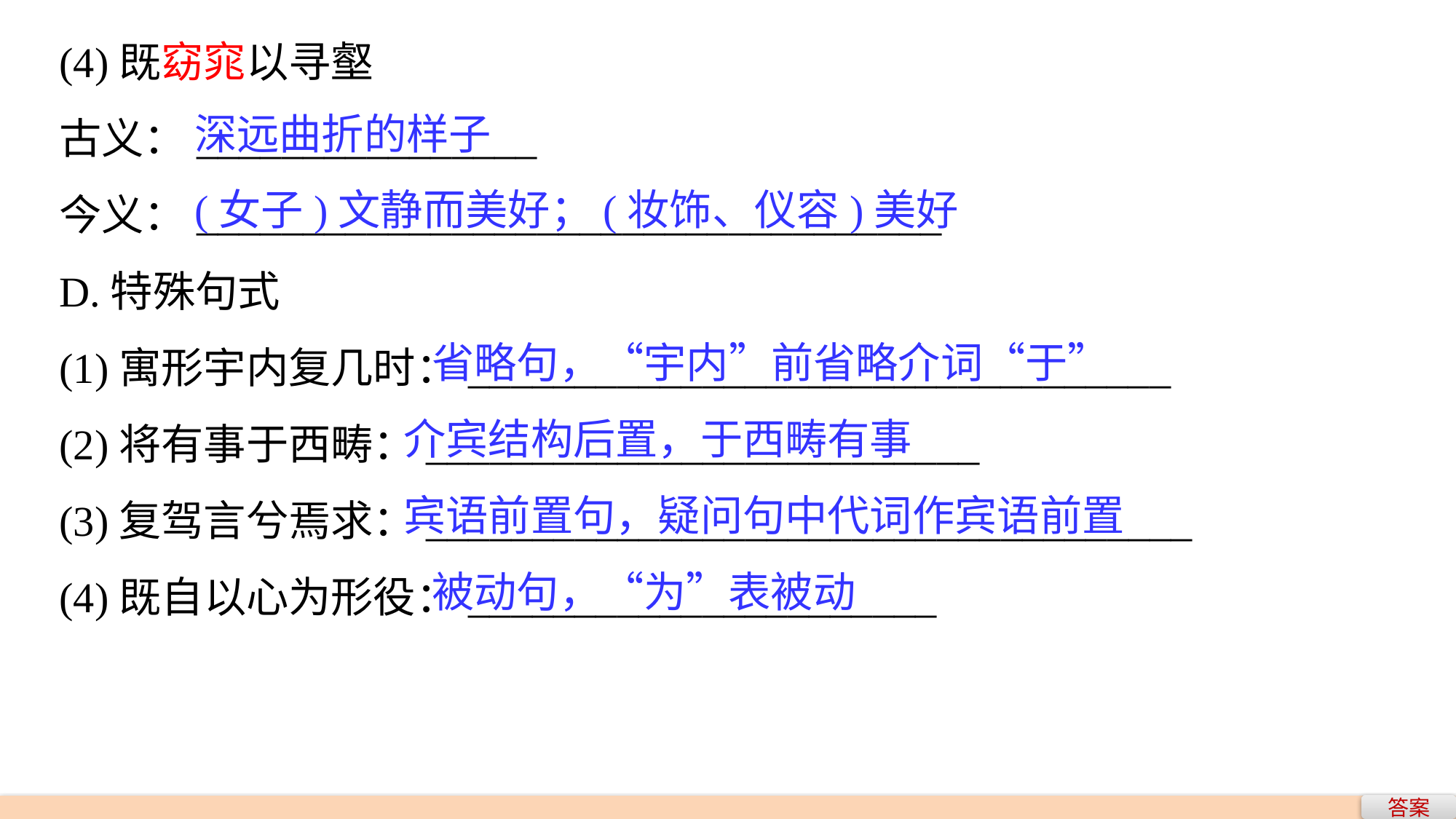

(4)既窈窕以寻壑
古义：________________
今义：___________________________________
D.特殊句式
(1)寓形宇内复几时：_________________________________
(2)将有事于西畴：__________________________
(3)复驾言兮焉求：____________________________________
(4)既自以心为形役：______________________
深远曲折的样子
(女子)文静而美好；(妆饰、仪容)美好

                        省略句，“宇内”前省略介词“于”
                     介宾结构后置，于西畴有事
                     宾语前置句，疑问句中代词作宾语前置
                        被动句，“为”表被动
答案